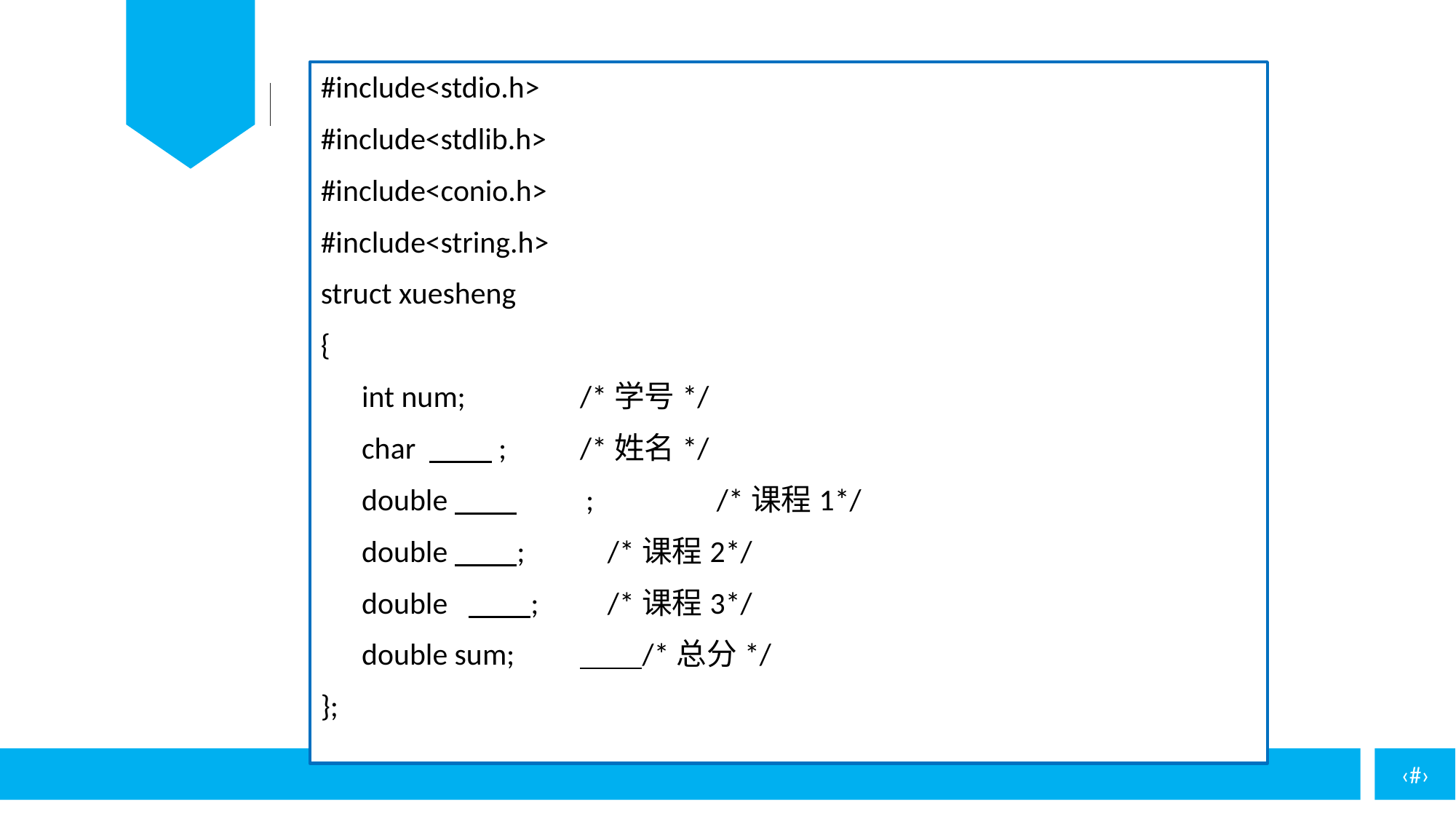

#include<stdio.h>
#include<stdlib.h>
#include<conio.h>
#include<string.h>
struct xuesheng
{
	int num;		/*学号*/
  	char            ;	/*姓名*/
  	double                    ;	    /*课程1*/
  	double          ;	    /*课程2*/
  	double            ;	    /*课程3*/
  	double sum;	         /*总分*/
};